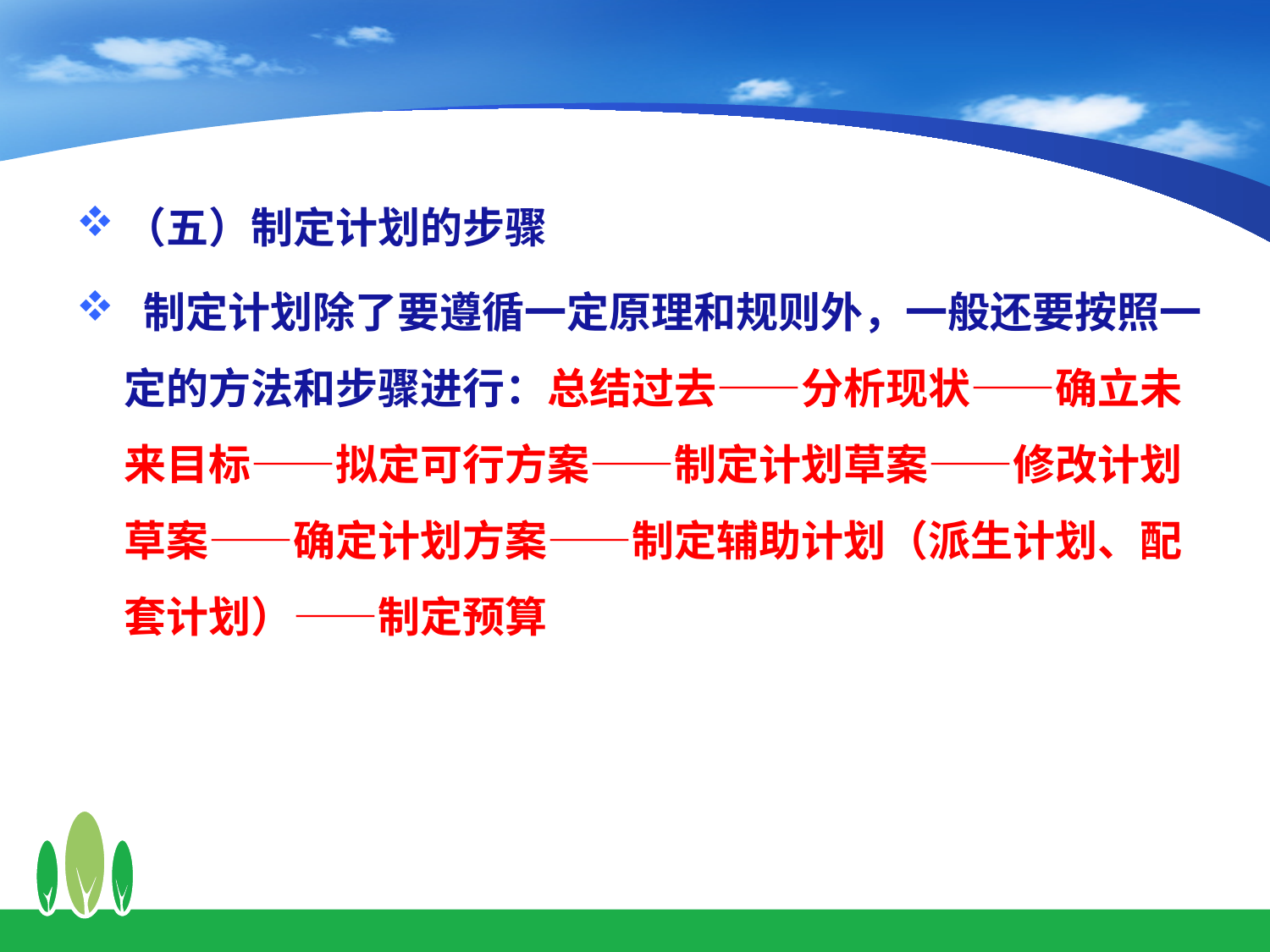

（五）制定计划的步骤
 制定计划除了要遵循一定原理和规则外，一般还要按照一定的方法和步骤进行：总结过去——分析现状——确立未来目标——拟定可行方案——制定计划草案——修改计划草案——确定计划方案——制定辅助计划（派生计划、配套计划）——制定预算

23